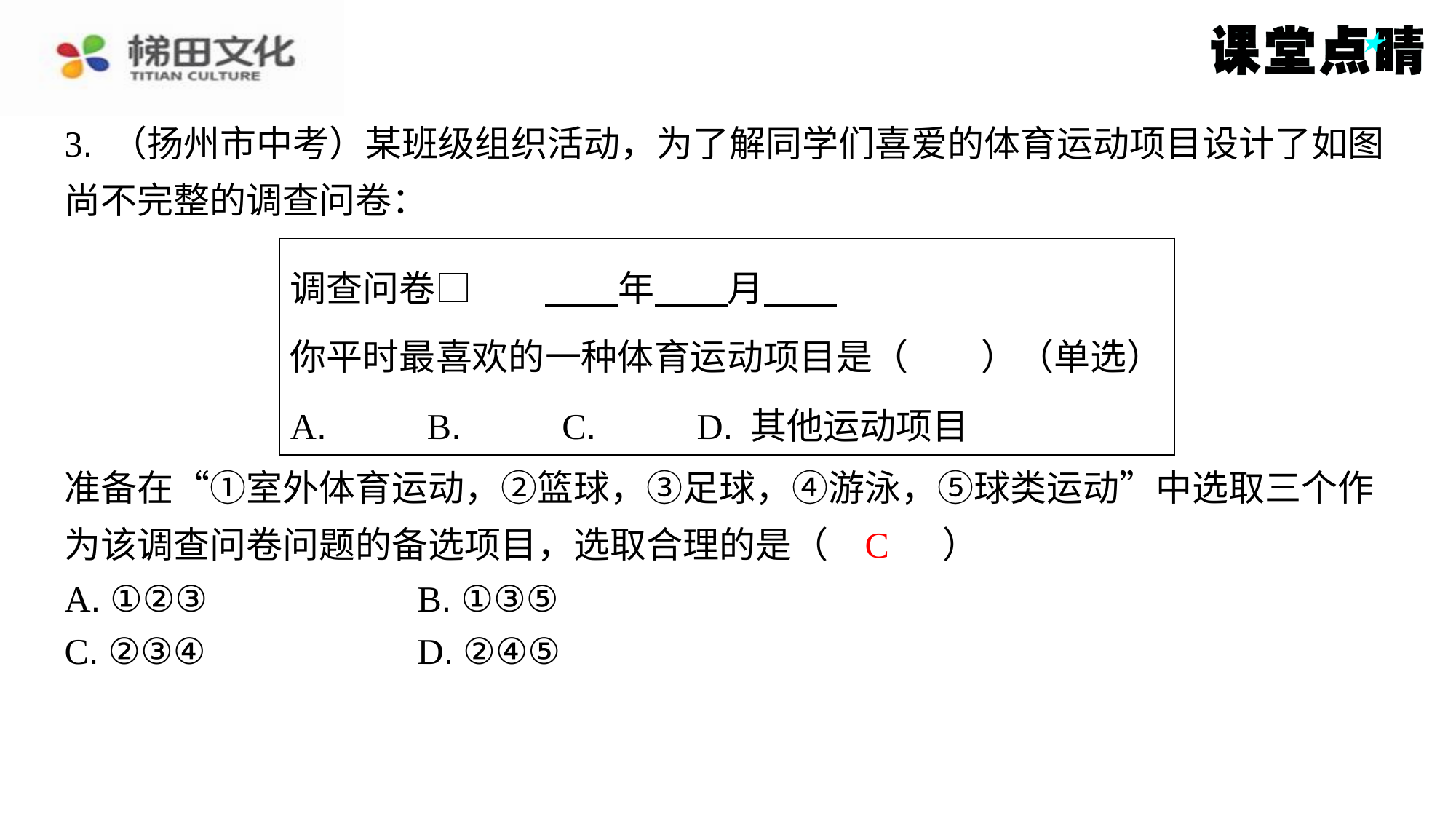

3. （扬州市中考）某班级组织活动，为了解同学们喜爱的体育运动项目设计了如图
尚不完整的调查问卷：
| 调查问卷□　　 　　年 　　月 　　 你平时最喜欢的一种体育运动项目是（　　）（单选） A. 　　B. 　　C. 　　D. 其他运动项目 |
| --- |
准备在“①室外体育运动，②篮球，③足球，④游泳，⑤球类运动”中选取三个作
为该调查问卷问题的备选项目，选取合理的是（　C　）
C
| A. ①②③ | B. ①③⑤ |
| --- | --- |
| C. ②③④ | D. ②④⑤ |